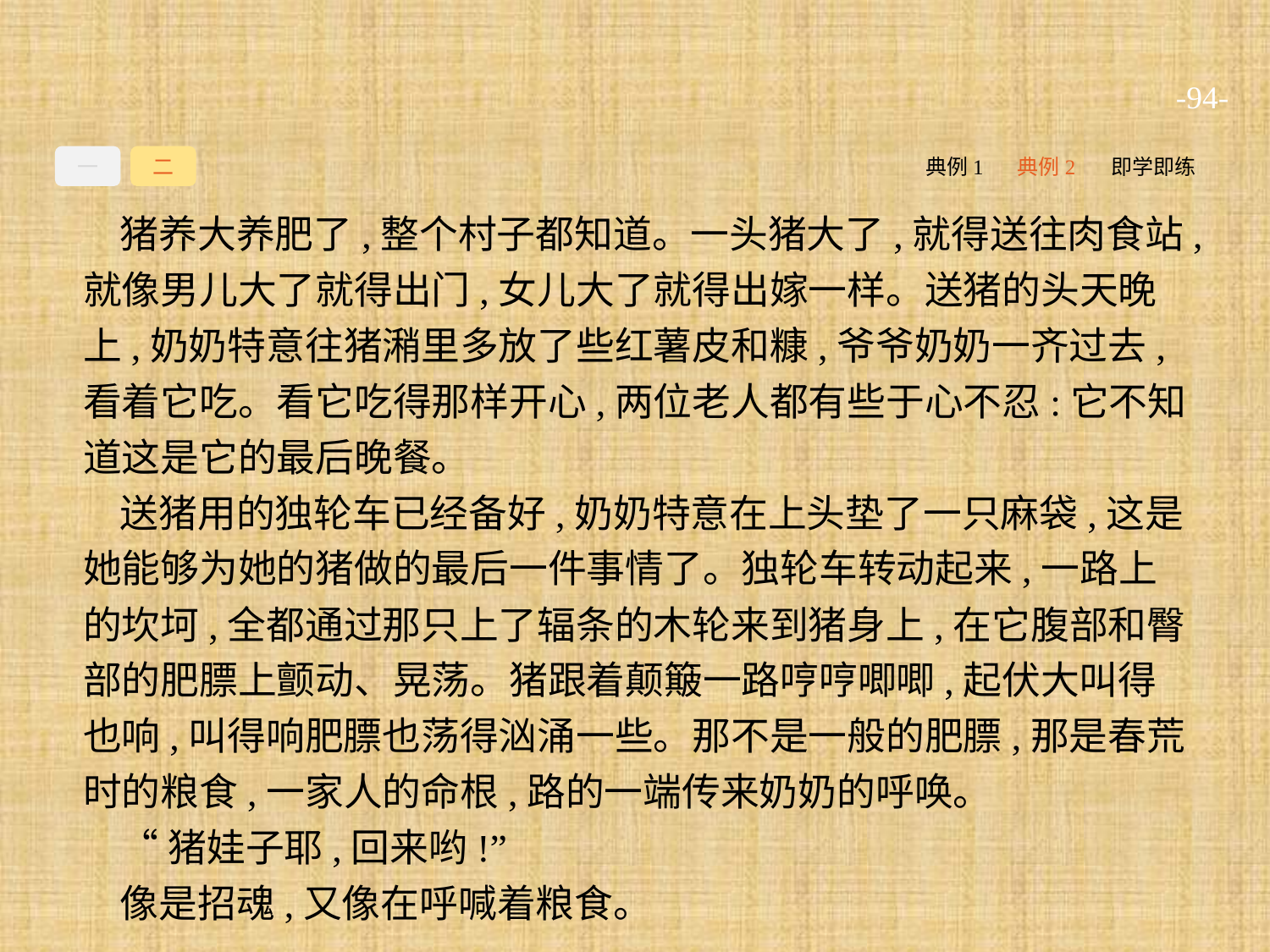

-94-
一
二
典例1
典例2
即学即练
猪养大养肥了,整个村子都知道。一头猪大了,就得送往肉食站,就像男儿大了就得出门,女儿大了就得出嫁一样。送猪的头天晚上,奶奶特意往猪潲里多放了些红薯皮和糠,爷爷奶奶一齐过去,看着它吃。看它吃得那样开心,两位老人都有些于心不忍:它不知道这是它的最后晚餐。
送猪用的独轮车已经备好,奶奶特意在上头垫了一只麻袋,这是她能够为她的猪做的最后一件事情了。独轮车转动起来,一路上的坎坷,全都通过那只上了辐条的木轮来到猪身上,在它腹部和臀部的肥膘上颤动、晃荡。猪跟着颠簸一路哼哼唧唧,起伏大叫得也响,叫得响肥膘也荡得汹涌一些。那不是一般的肥膘,那是春荒时的粮食,一家人的命根,路的一端传来奶奶的呼唤。
“猪娃子耶,回来哟!”
像是招魂,又像在呼喊着粮食。